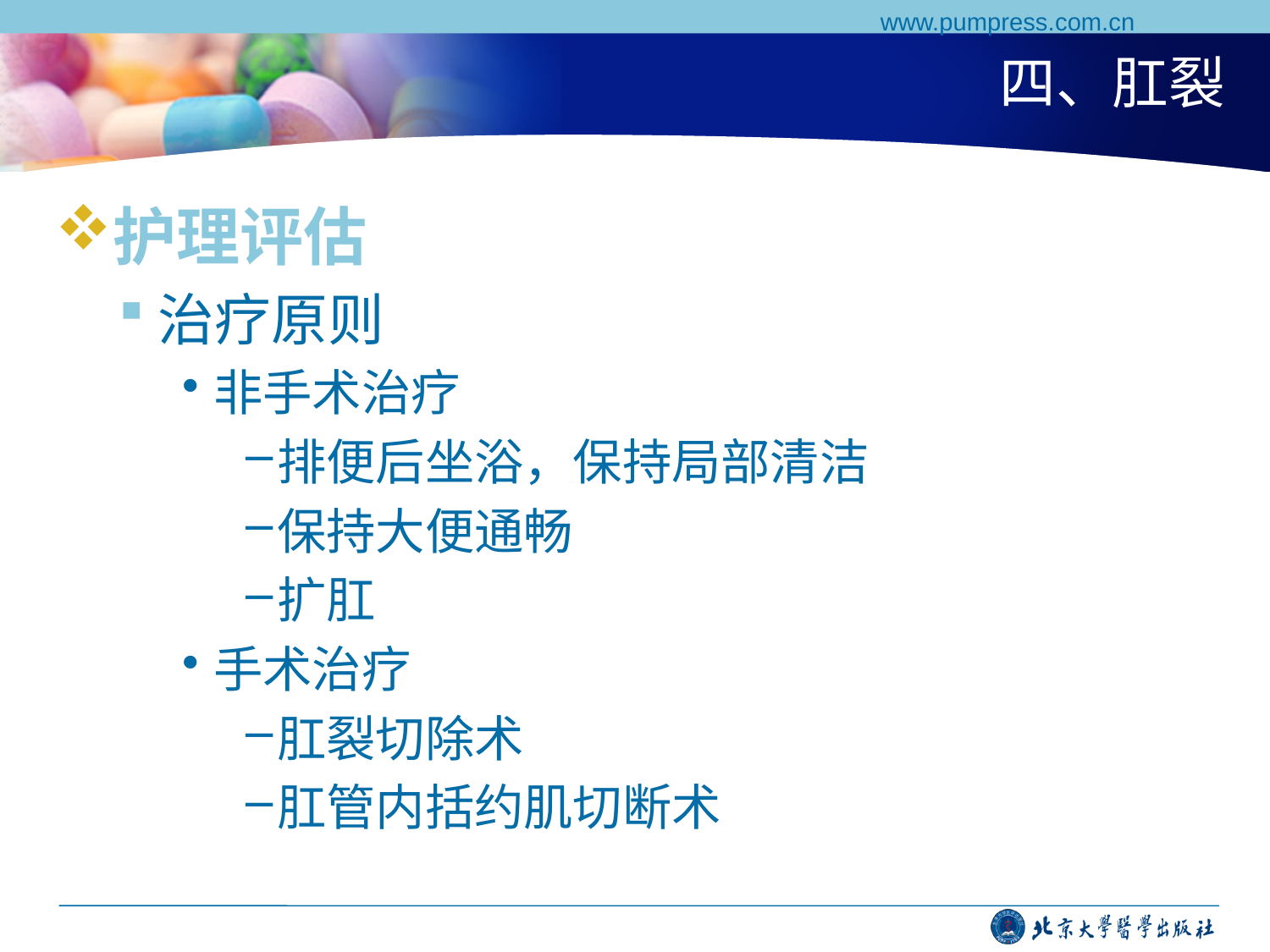

www.pumpress.com.cn
# 四、肛裂
护理评估
治疗原则
非手术治疗
排便后坐浴，保持局部清洁
保持大便通畅
扩肛
手术治疗
肛裂切除术
肛管内括约肌切断术